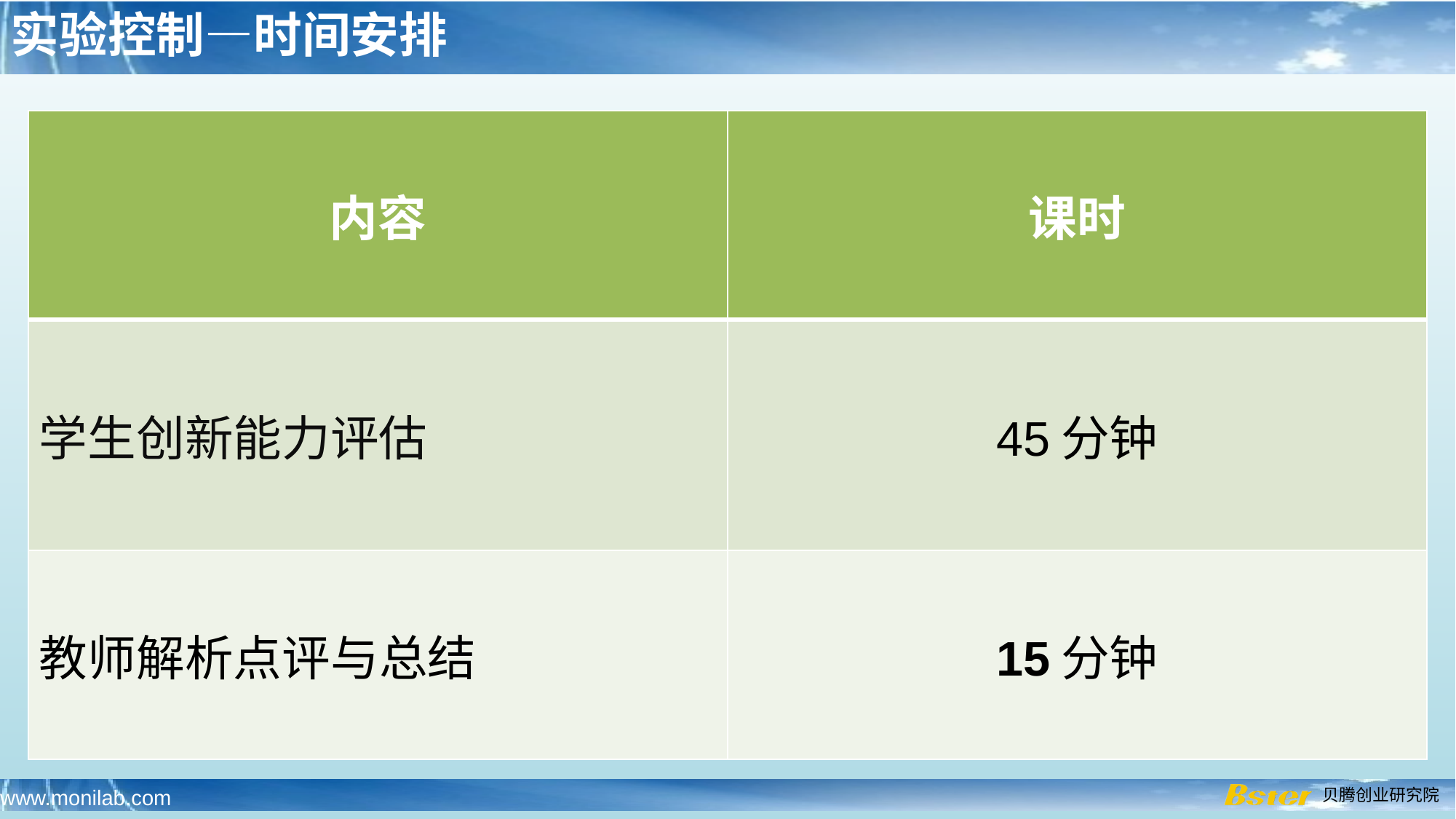

实验控制—时间安排
| 内容 | 课时 |
| --- | --- |
| 学生创新能力评估 | 45分钟 |
| 教师解析点评与总结 | 15分钟 |